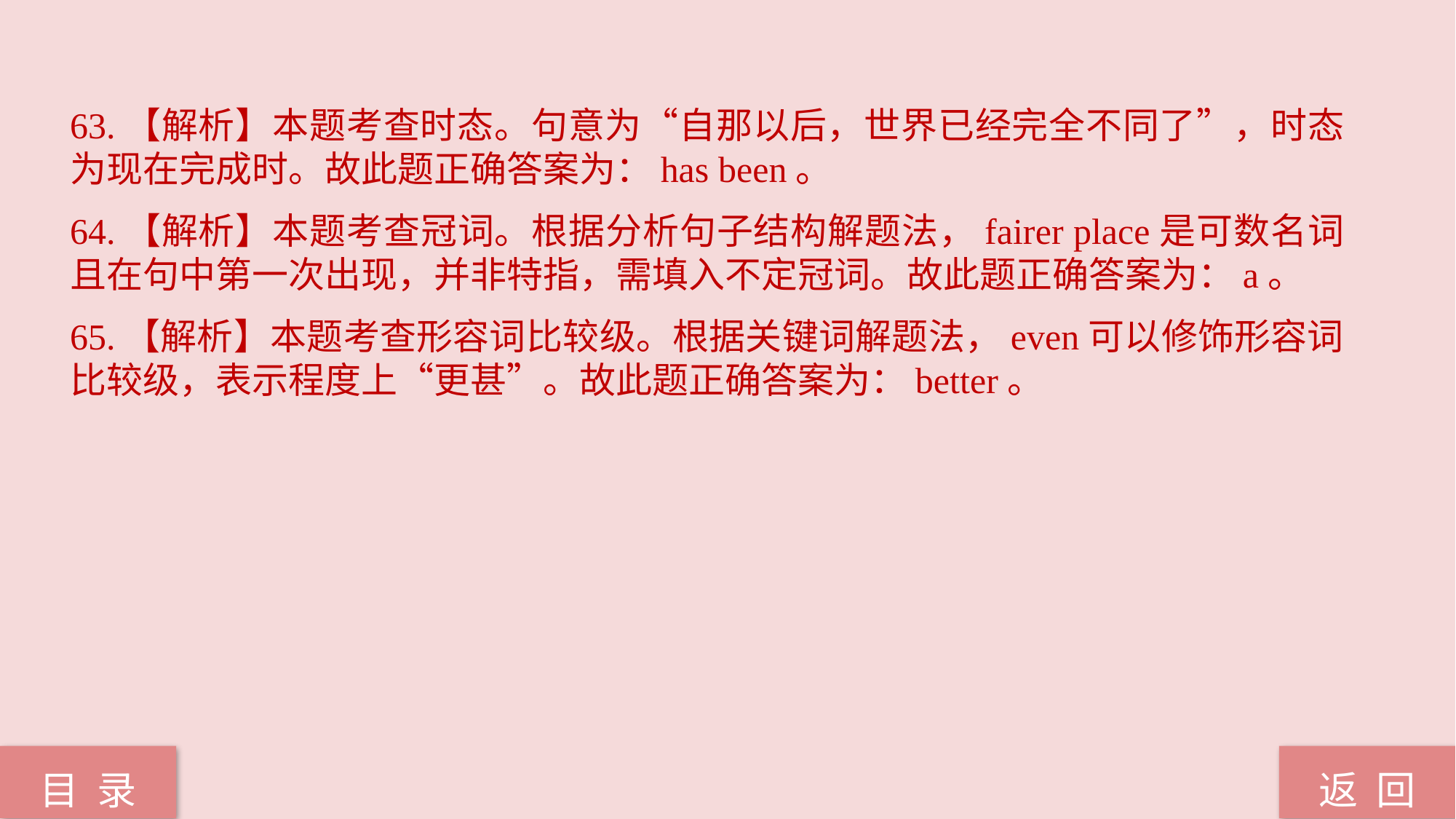

63.【解析】本题考查时态。句意为“自那以后，世界已经完全不同了”，时态为现在完成时。故此题正确答案为：has been。
64.【解析】本题考查冠词。根据分析句子结构解题法，fairer place是可数名词且在句中第一次出现，并非特指，需填入不定冠词。故此题正确答案为：a。
65.【解析】本题考查形容词比较级。根据关键词解题法，even可以修饰形容词比较级，表示程度上“更甚”。故此题正确答案为：better。
返  回